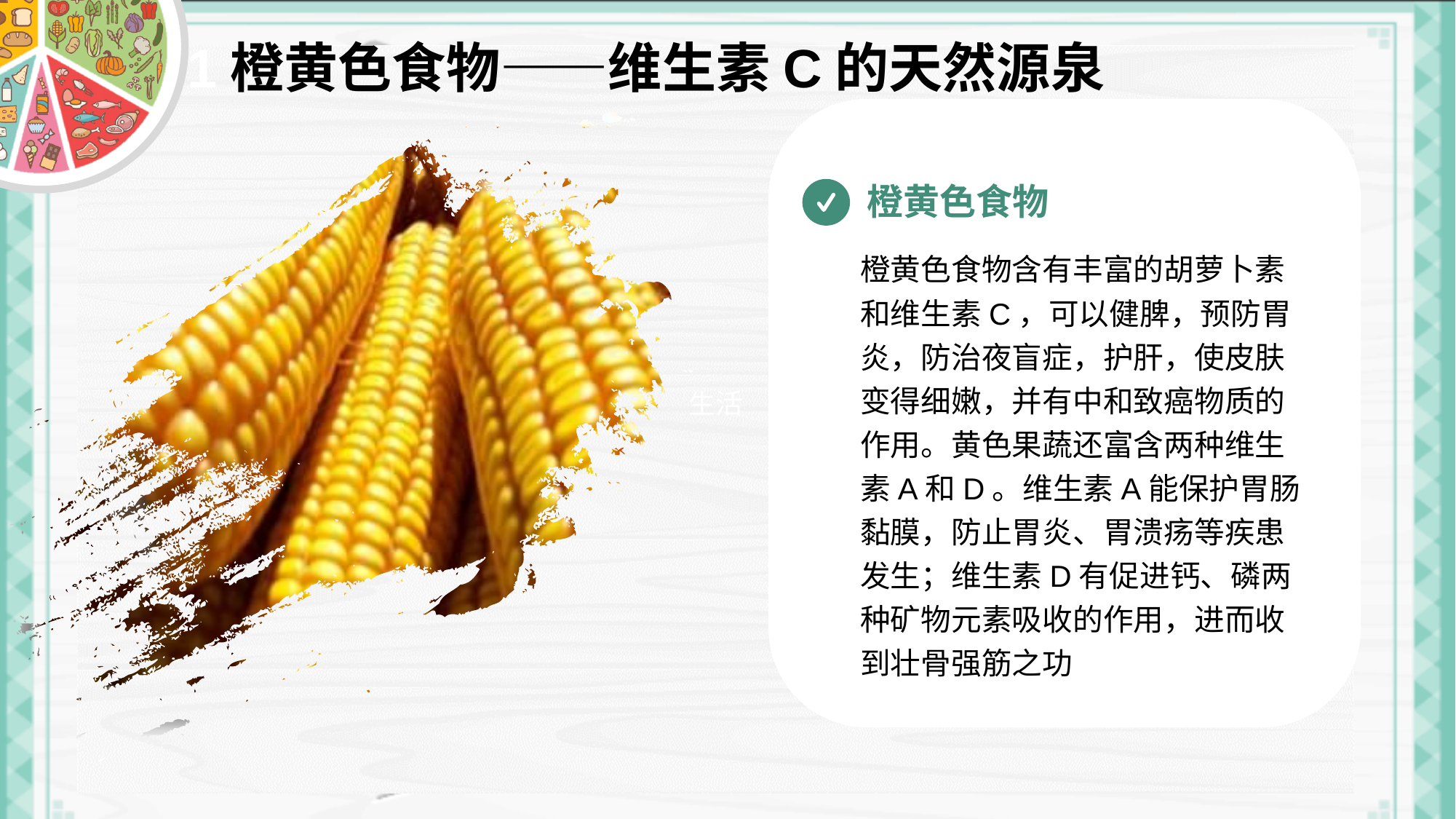

# 1橙黄色食物——维生素C的天然源泉

橙黄色食物

橙黄色食物含有丰富的胡萝卜素和维生素C，可以健脾，预防胃炎，防治夜盲症，护肝，使皮肤变得细嫩，并有中和致癌物质的作用。黄色果蔬还富含两种维生素A和D。维生素A能保护胃肠黏膜，防止胃炎、胃溃疡等疾患发生；维生素D有促进钙、磷两种矿物元素吸收的作用，进而收到壮骨强筋之功